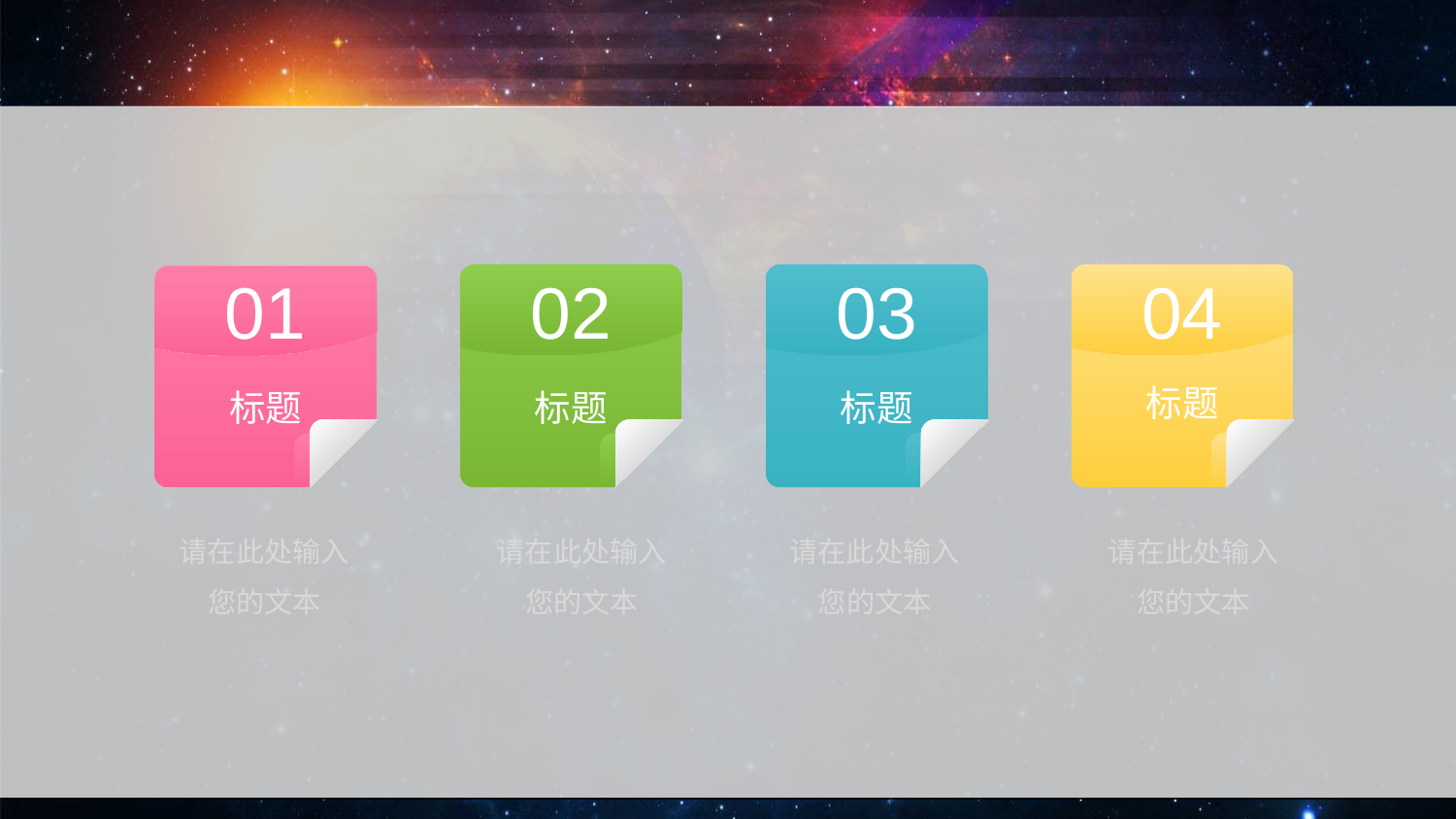

#
01
标题

02
标题

03
标题

04
标题

请在此处输入您的文本
请在此处输入您的文本
请在此处输入您的文本
请在此处输入您的文本